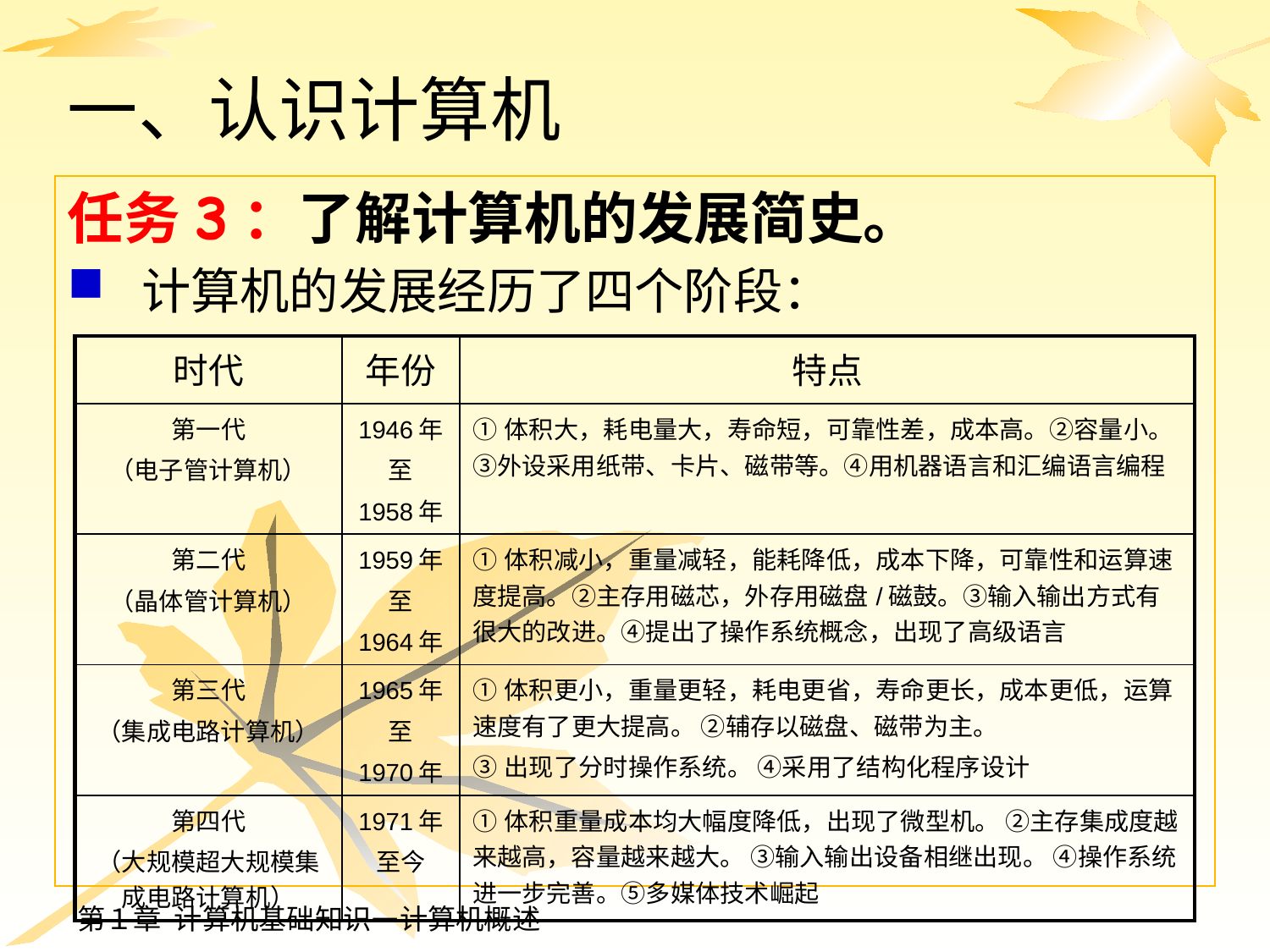

# 一、认识计算机
任务3：了解计算机的发展简史。
计算机的发展经历了四个阶段：
| 时代 | 年份 | 特点 |
| --- | --- | --- |
| 第一代 （电子管计算机） | 1946年 至 1958年 | ①体积大，耗电量大，寿命短，可靠性差，成本高。②容量小。③外设采用纸带、卡片、磁带等。④用机器语言和汇编语言编程 |
| 第二代 （晶体管计算机） | 1959年 至 1964年 | ①体积减小，重量减轻，能耗降低，成本下降，可靠性和运算速度提高。②主存用磁芯，外存用磁盘/磁鼓。③输入输出方式有很大的改进。④提出了操作系统概念，出现了高级语言 |
| 第三代 （集成电路计算机） | 1965年 至 1970年 | ①体积更小，重量更轻，耗电更省，寿命更长，成本更低，运算速度有了更大提高。 ②辅存以磁盘、磁带为主。 ③出现了分时操作系统。 ④采用了结构化程序设计 |
| 第四代 （大规模超大规模集成电路计算机） | 1971年 至今 | ①体积重量成本均大幅度降低，出现了微型机。 ②主存集成度越来越高，容量越来越大。 ③输入输出设备相继出现。 ④操作系统进一步完善。⑤多媒体技术崛起 |